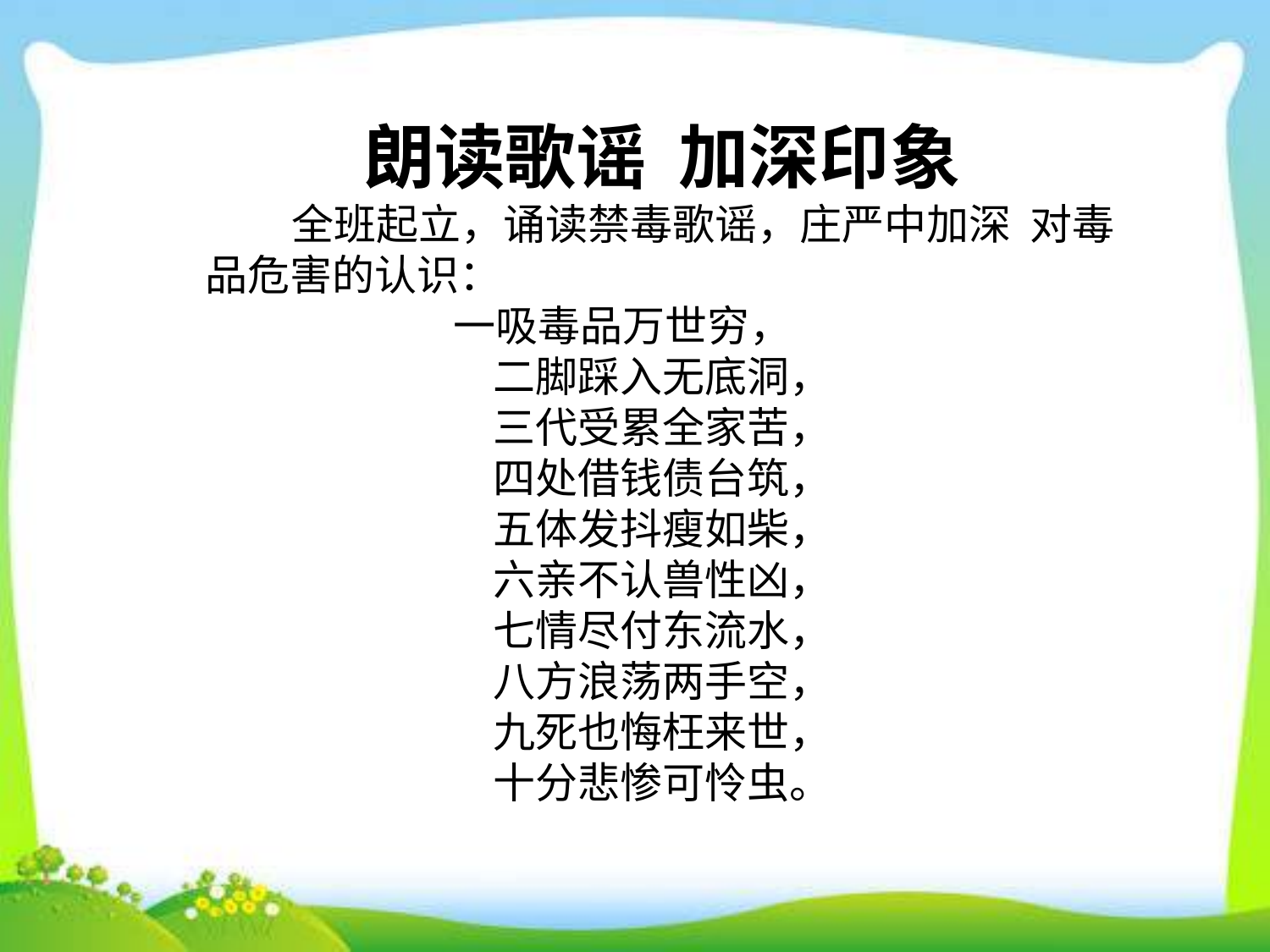

朗读歌谣  加深印象
        全班起立，诵读禁毒歌谣，庄严中加深  对毒品危害的认识：
                         一吸毒品万世穷，
二脚踩入无底洞，
三代受累全家苦，
四处借钱债台筑，
五体发抖瘦如柴，
六亲不认兽性凶，
七情尽付东流水，
八方浪荡两手空，
九死也悔枉来世，
十分悲惨可怜虫。